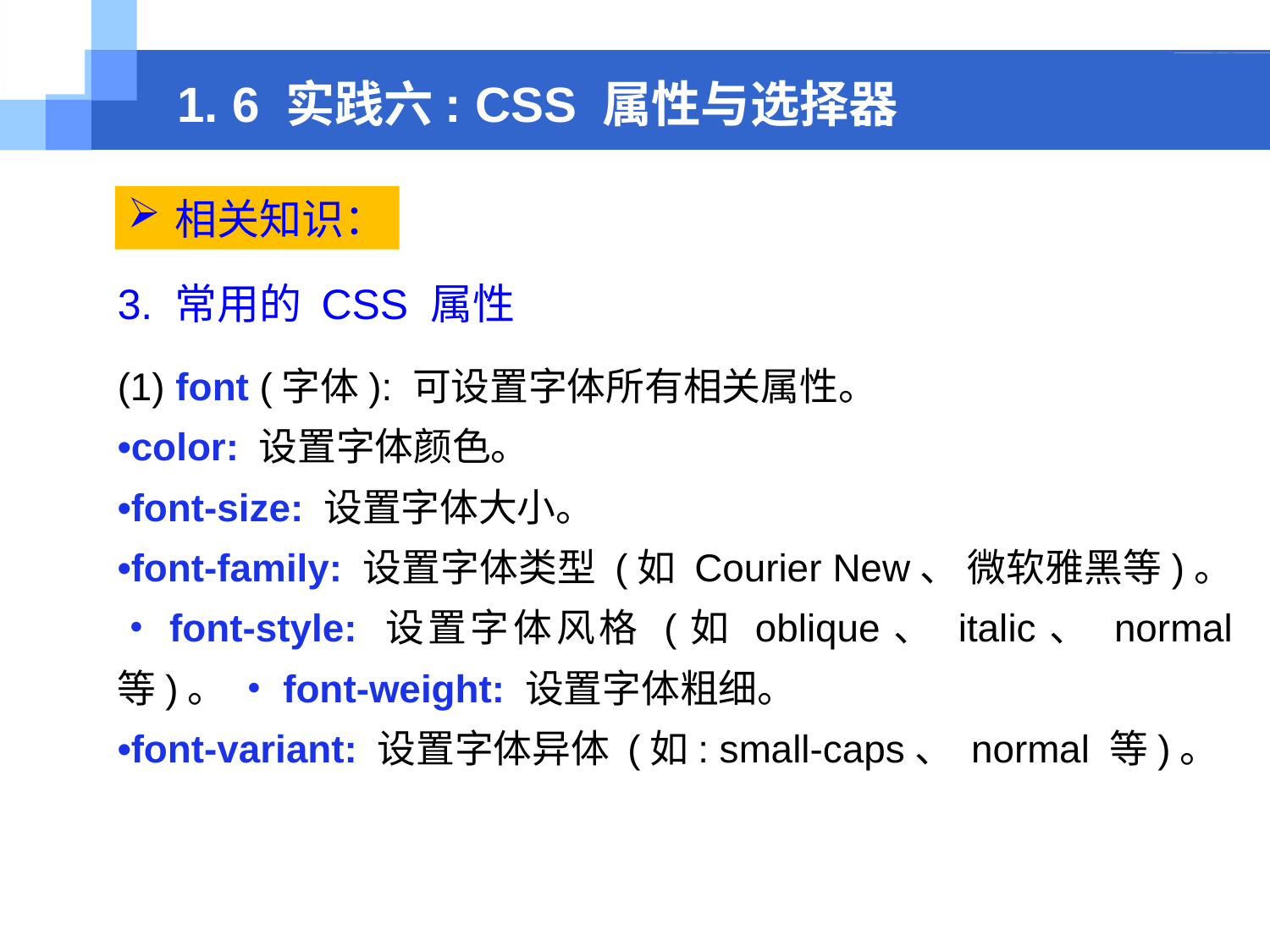

1. 6 实践六: CSS 属性与选择器
相关知识：
3. 常用的 CSS 属性
(1) font (字体): 可设置字体所有相关属性。
•color: 设置字体颜色。
•font-size: 设置字体大小。
•font-family: 设置字体类型 (如 Courier New、 微软雅黑等)。 •font-style: 设置字体风格 (如 oblique、 italic、 normal 等)。 •font-weight: 设置字体粗细。
•font-variant: 设置字体异体 (如: small-caps、 normal 等)。